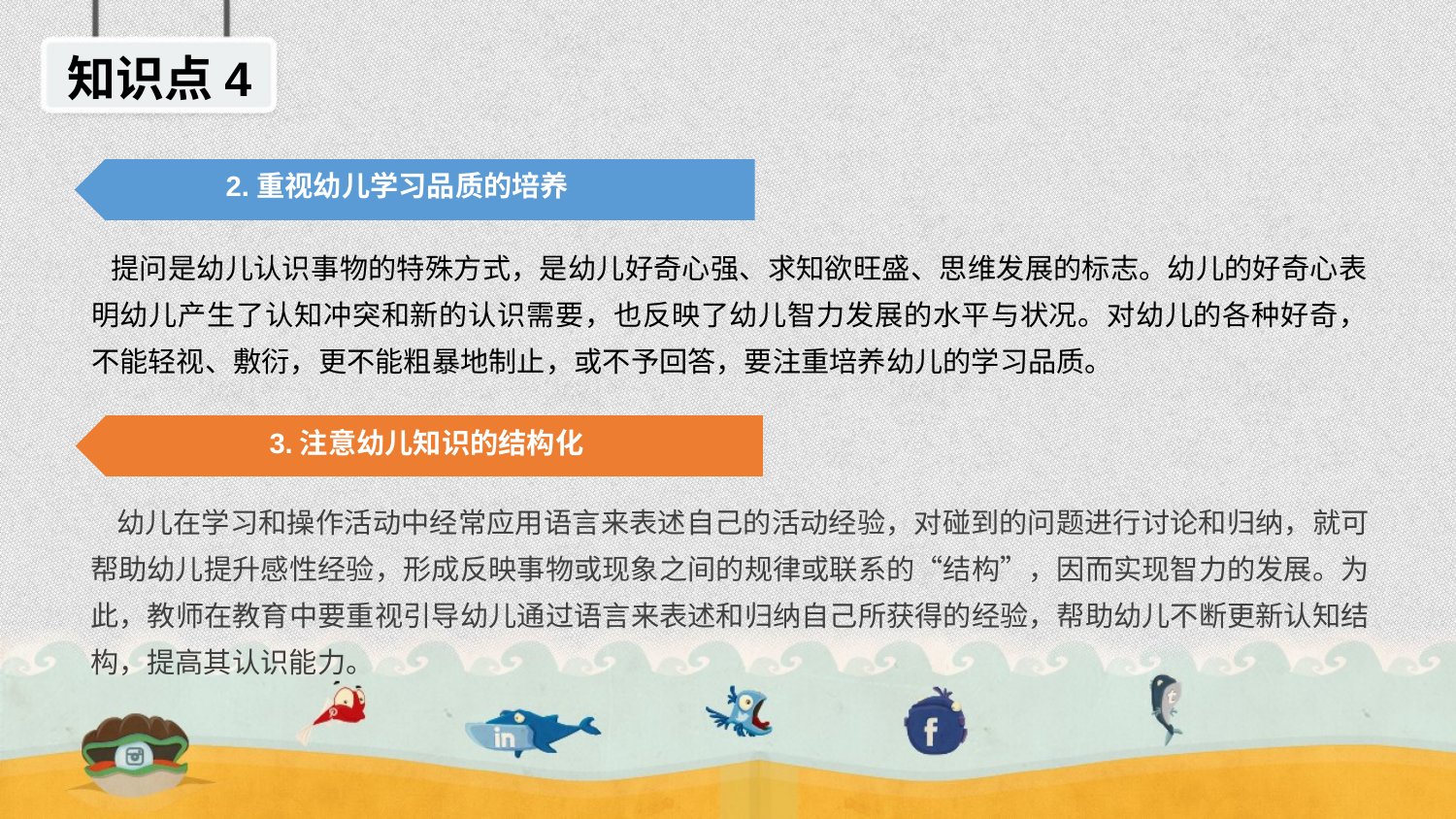

知识点4

2.重视幼儿学习品质的培养
  提问是幼儿认识事物的特殊方式，是幼儿好奇心强、求知欲旺盛、思维发展的标志。幼儿的好奇心表明幼儿产生了认知冲突和新的认识需要，也反映了幼儿智力发展的水平与状况。对幼儿的各种好奇，不能轻视、敷衍，更不能粗暴地制止，或不予回答，要注重培养幼儿的学习品质。

3.注意幼儿知识的结构化
   幼儿在学习和操作活动中经常应用语言来表述自己的活动经验，对碰到的问题进行讨论和归纳，就可帮助幼儿提升感性经验，形成反映事物或现象之间的规律或联系的“结构”，因而实现智力的发展。为此，教师在教育中要重视引导幼儿通过语言来表述和归纳自己所获得的经验，帮助幼儿不断更新认知结构，提高其认识能力。